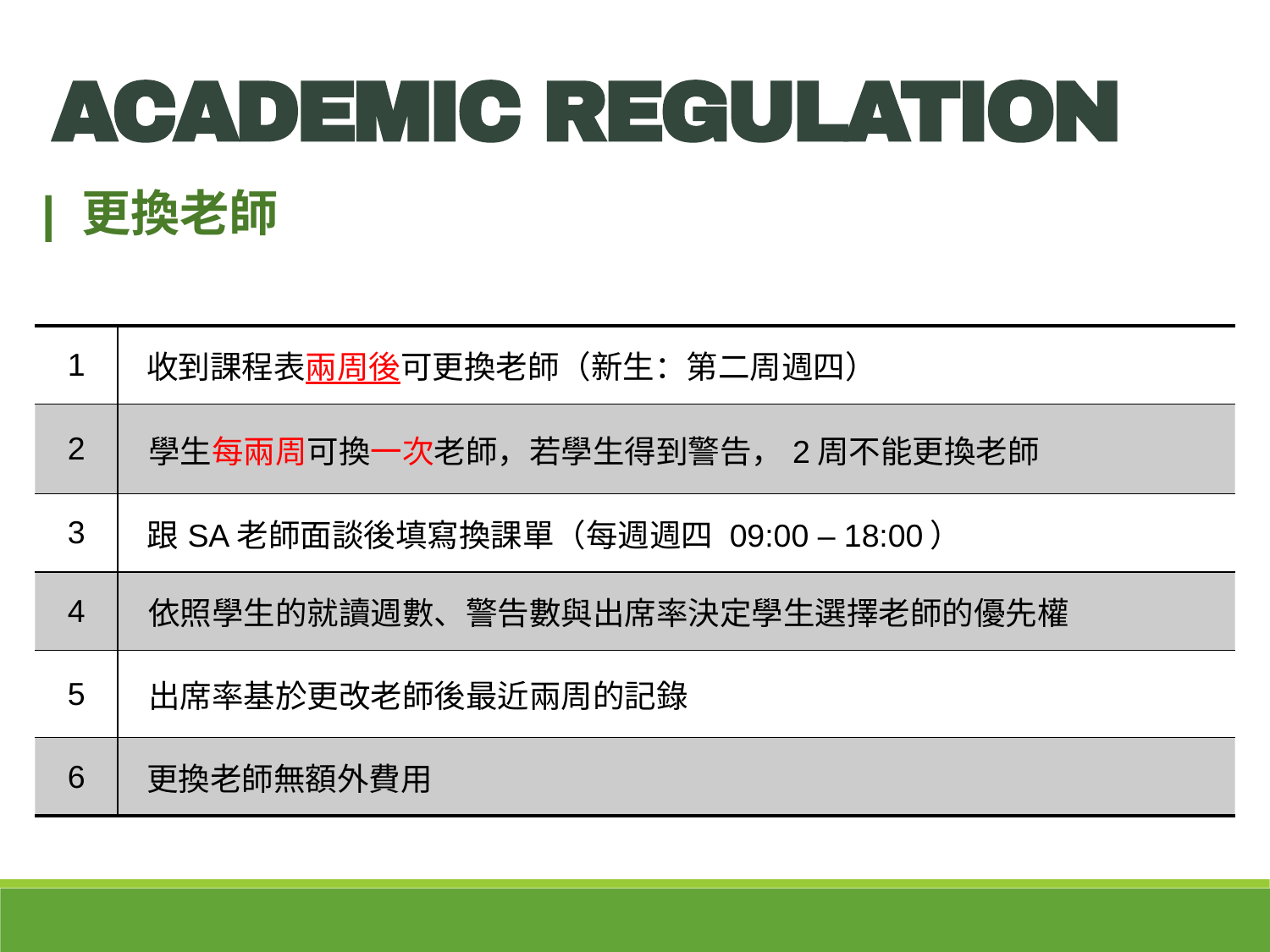

Academic REGULATION

| 更換老師
| 1 | 收到課程表兩周後可更換老師（新生：第二周週四） |
| --- | --- |
| 2 | 學生每兩周可換一次老師，若學生得到警告，2周不能更換老師 |
| 3 | 跟SA老師面談後填寫換課單（每週週四 09:00 – 18:00） |
| 4 | 依照學生的就讀週數、警告數與出席率決定學生選擇老師的優先權 |
| 5 | 出席率基於更改老師後最近兩周的記錄 |
| 6 | 更換老師無額外費用 |